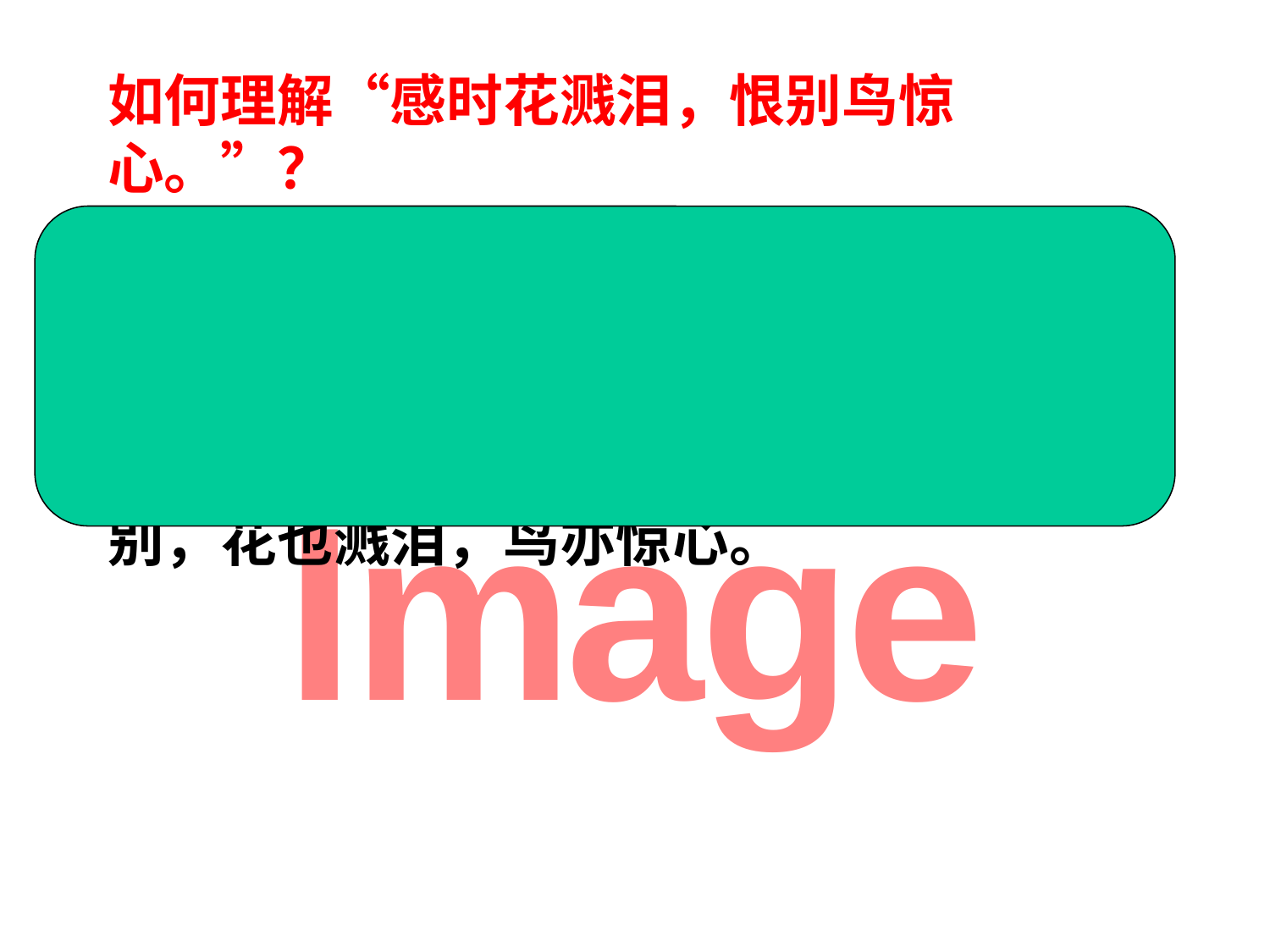

如何理解“感时花溅泪，恨别鸟惊心。”？

①诗人触景生情，花鸟本为娱人之物，但因感时恨别，诗人见了反而坠泪惊心。
②诗人移情于物，以花鸟拟人，感时恨别，花也溅泪，鸟亦惊心。